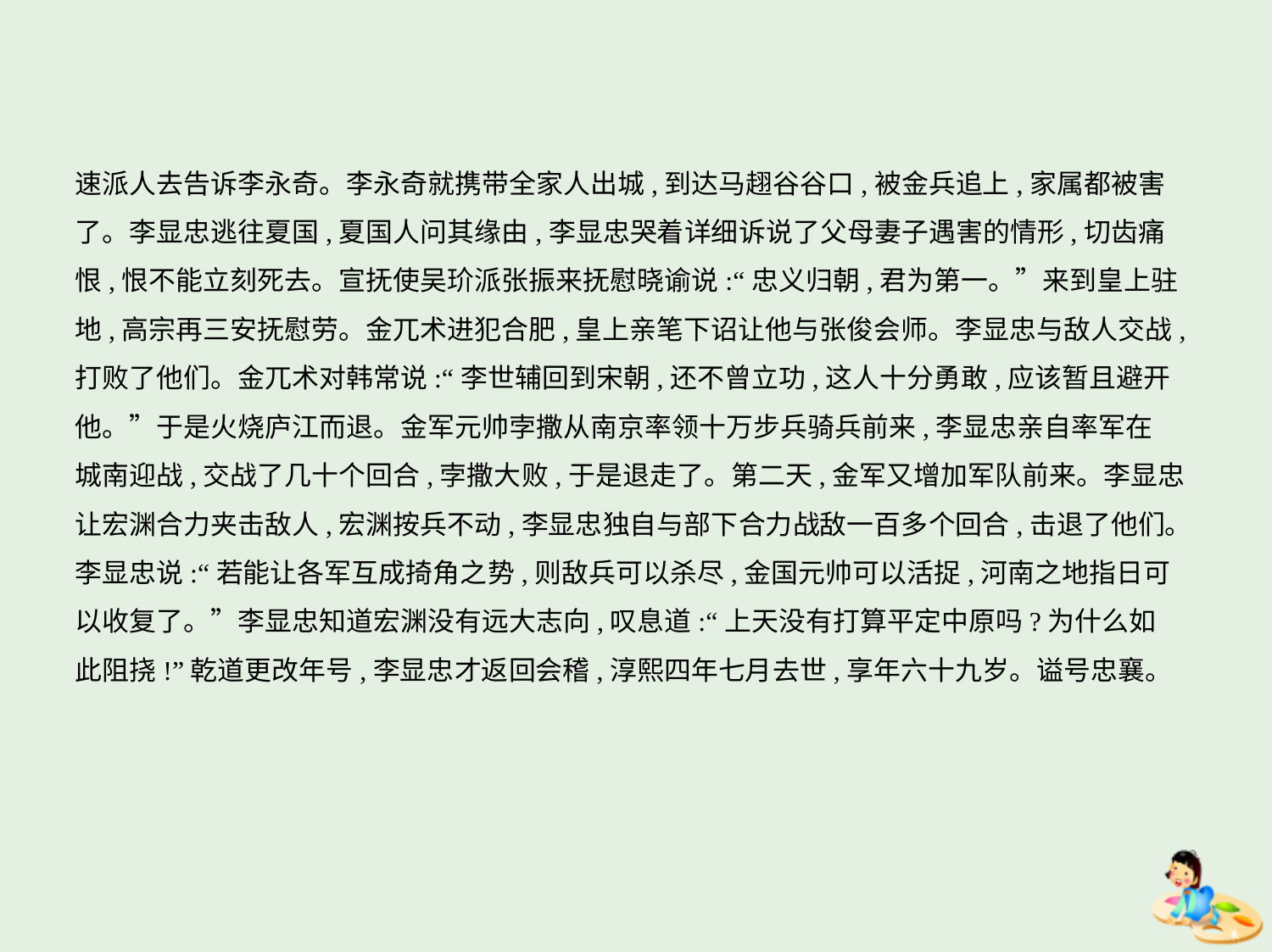

速派人去告诉李永奇。李永奇就携带全家人出城,到达马趐谷谷口,被金兵追上,家属都被害
了。李显忠逃往夏国,夏国人问其缘由,李显忠哭着详细诉说了父母妻子遇害的情形,切齿痛
恨,恨不能立刻死去。宣抚使吴玠派张振来抚慰晓谕说:“忠义归朝,君为第一。”来到皇上驻地,高宗再三安抚慰劳。金兀术进犯合肥,皇上亲笔下诏让他与张俊会师。李显忠与敌人交战,
打败了他们。金兀术对韩常说:“李世辅回到宋朝,还不曾立功,这人十分勇敢,应该暂且避开
他。”于是火烧庐江而退。金军元帅孛撒从南京率领十万步兵骑兵前来,李显忠亲自率军在
城南迎战,交战了几十个回合,孛撒大败,于是退走了。第二天,金军又增加军队前来。李显忠
让宏渊合力夹击敌人,宏渊按兵不动,李显忠独自与部下合力战敌一百多个回合,击退了他们。
李显忠说:“若能让各军互成掎角之势,则敌兵可以杀尽,金国元帅可以活捉,河南之地指日可
以收复了。”李显忠知道宏渊没有远大志向,叹息道:“上天没有打算平定中原吗?为什么如
此阻挠!”乾道更改年号,李显忠才返回会稽,淳熙四年七月去世,享年六十九岁。谥号忠襄。